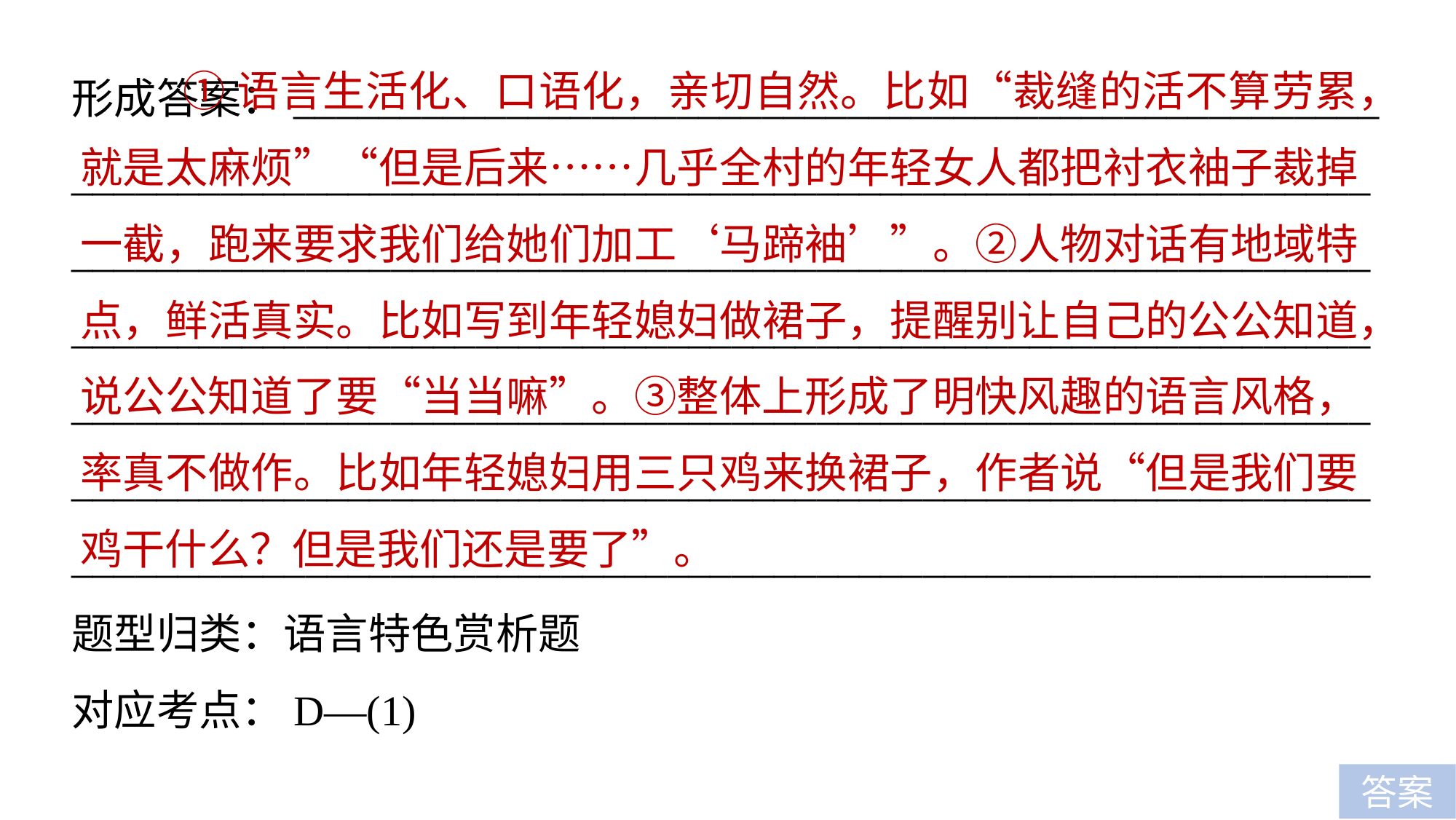

①语言生活化、口语化，亲切自然。比如“裁缝的活不算劳累，就是太麻烦”“但是后来……几乎全村的年轻女人都把衬衣袖子裁掉一截，跑来要求我们给她们加工‘马蹄袖’”。②人物对话有地域特点，鲜活真实。比如写到年轻媳妇做裙子，提醒别让自己的公公知道，说公公知道了要“当当嘛”。③整体上形成了明快风趣的语言风格，率真不做作。比如年轻媳妇用三只鸡来换裙子，作者说“但是我们要鸡干什么？但是我们还是要了”。
形成答案：___________________________________________________
______________________________________________________________________________________________________________________________________________________________________________________________________________________________________________________________________________________________________________________________________________________________________________题型归类：语言特色赏析题
对应考点：D—(1)
答案